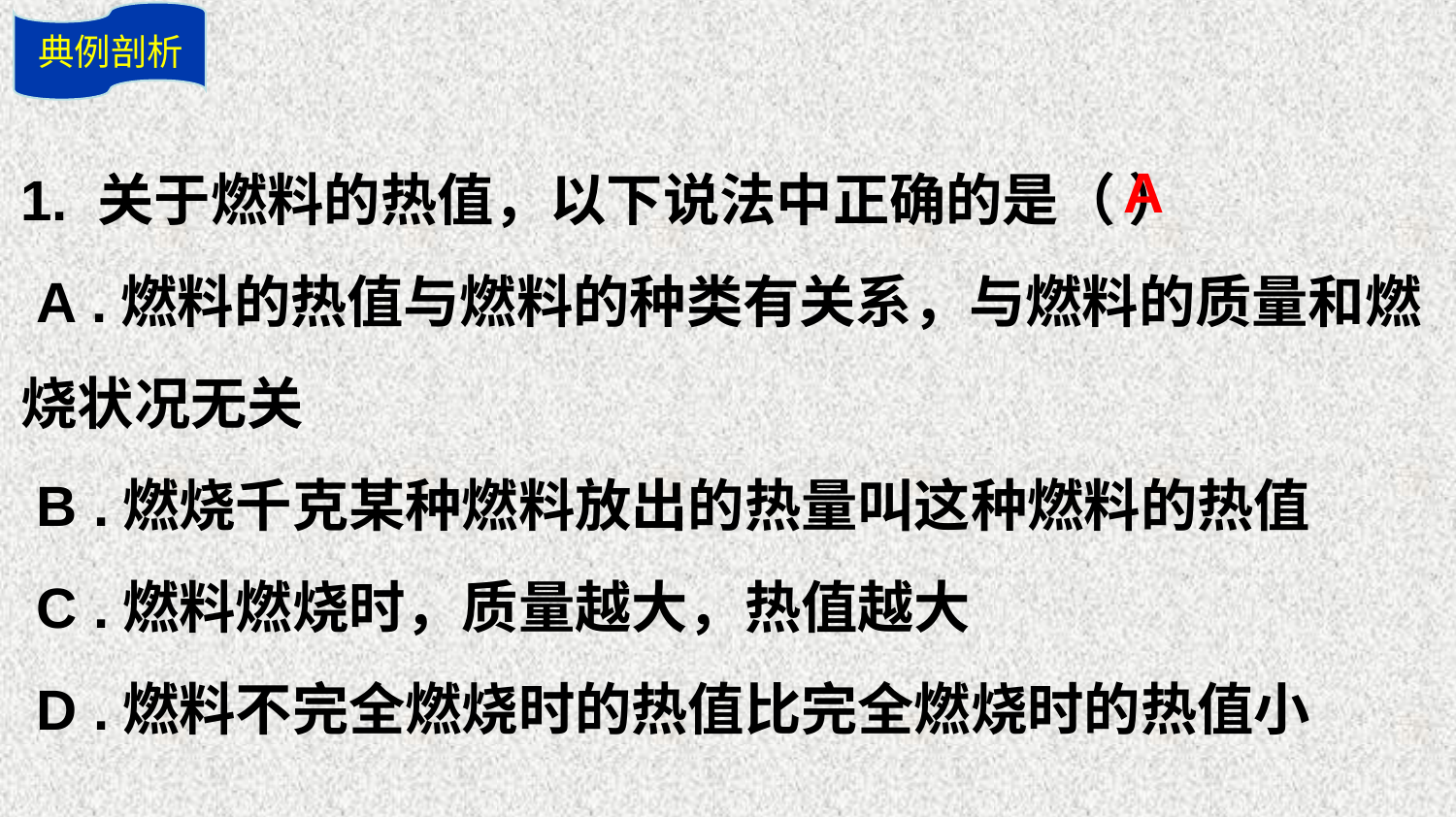

典例剖析
1. 关于燃料的热值，以下说法中正确的是（ ）
 A .燃料的热值与燃料的种类有关系，与燃料的质量和燃烧状况无关
 B .燃烧千克某种燃料放出的热量叫这种燃料的热值
 C .燃料燃烧时，质量越大，热值越大
 D .燃料不完全燃烧时的热值比完全燃烧时的热值小
A